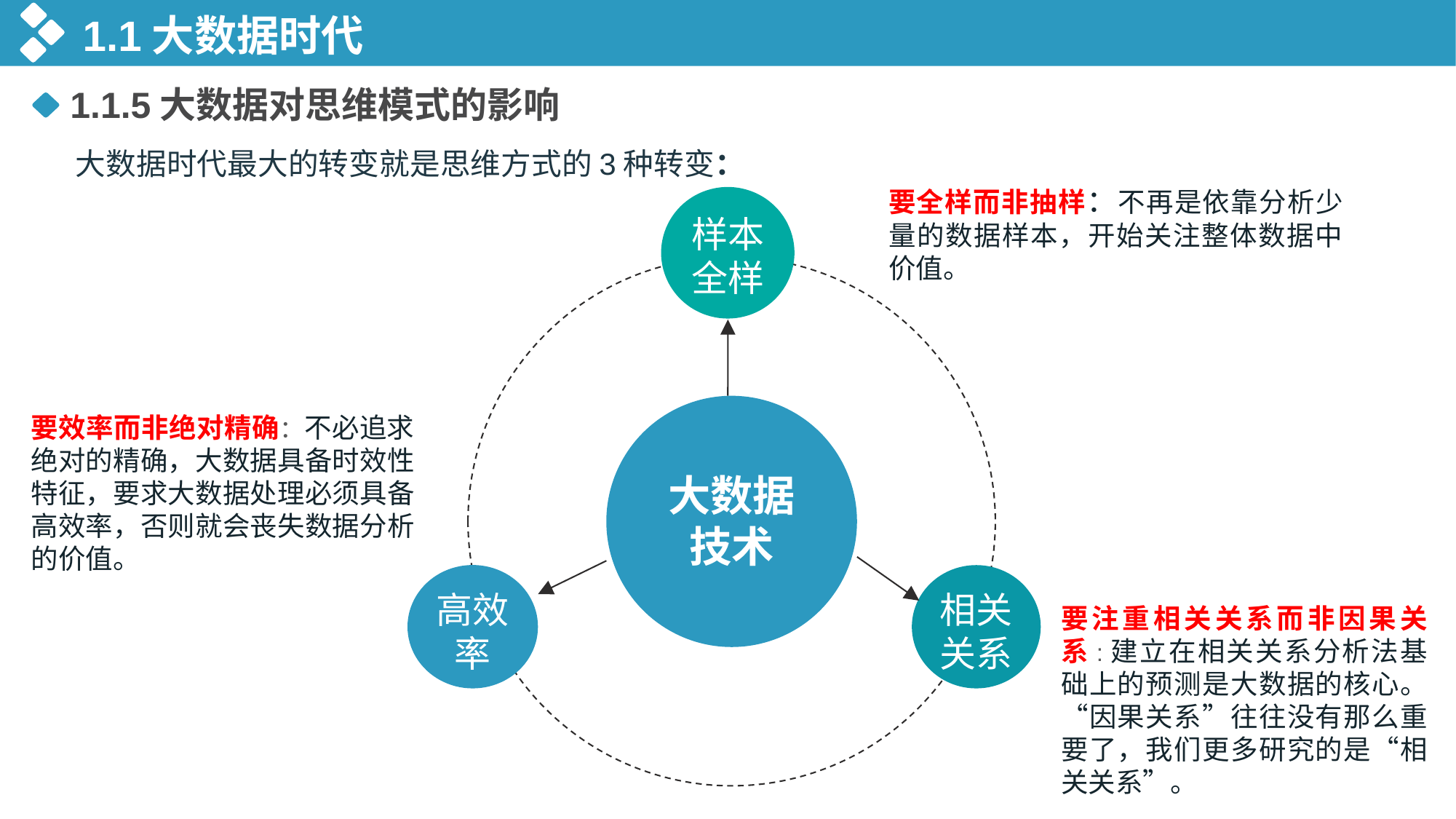

1.1大数据时代
1.1.5大数据对思维模式的影响

大数据时代最大的转变就是思维方式的3种转变：
要全样而非抽样：不再是依靠分析少量的数据样本，开始关注整体数据中价值。

样本全样

要效率而非绝对精确：不必追求绝对的精确，大数据具备时效性特征，要求大数据处理必须具备高效率，否则就会丧失数据分析的价值。
大数据技术

高效率
相关关系
要注重相关关系而非因果关系:建立在相关关系分析法基础上的预测是大数据的核心。“因果关系”往往没有那么重要了，我们更多研究的是“相关关系”。